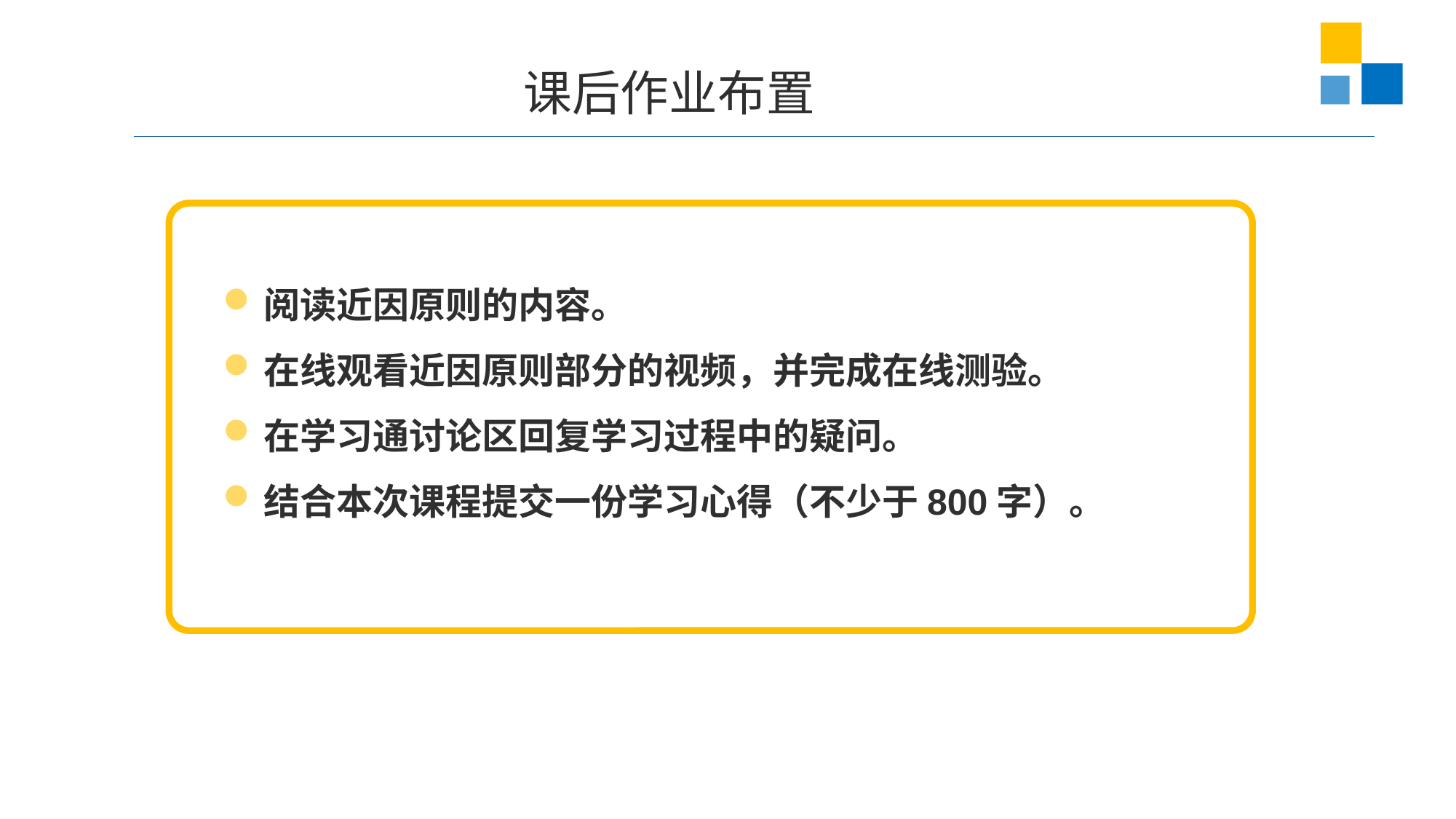

课后作业布置

阅读近因原则的内容。
在线观看近因原则部分的视频，并完成在线测验。
在学习通讨论区回复学习过程中的疑问。
结合本次课程提交一份学习心得（不少于800字）。